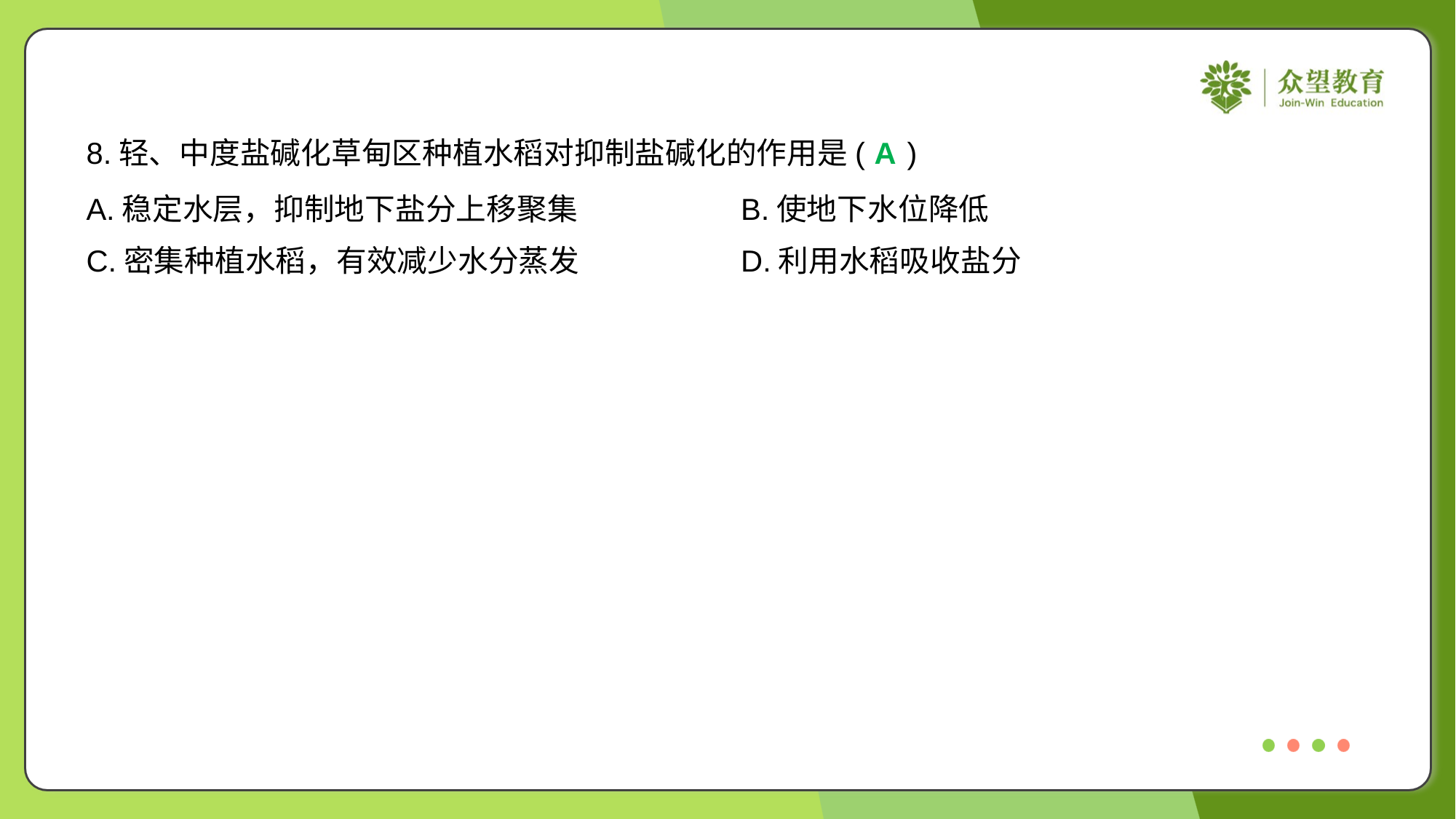

8.轻、中度盐碱化草甸区种植水稻对抑制盐碱化的作用是(     )
A
A.稳定水层，抑制地下盐分上移聚集	B.使地下水位降低
C.密集种植水稻，有效减少水分蒸发	D.利用水稻吸收盐分